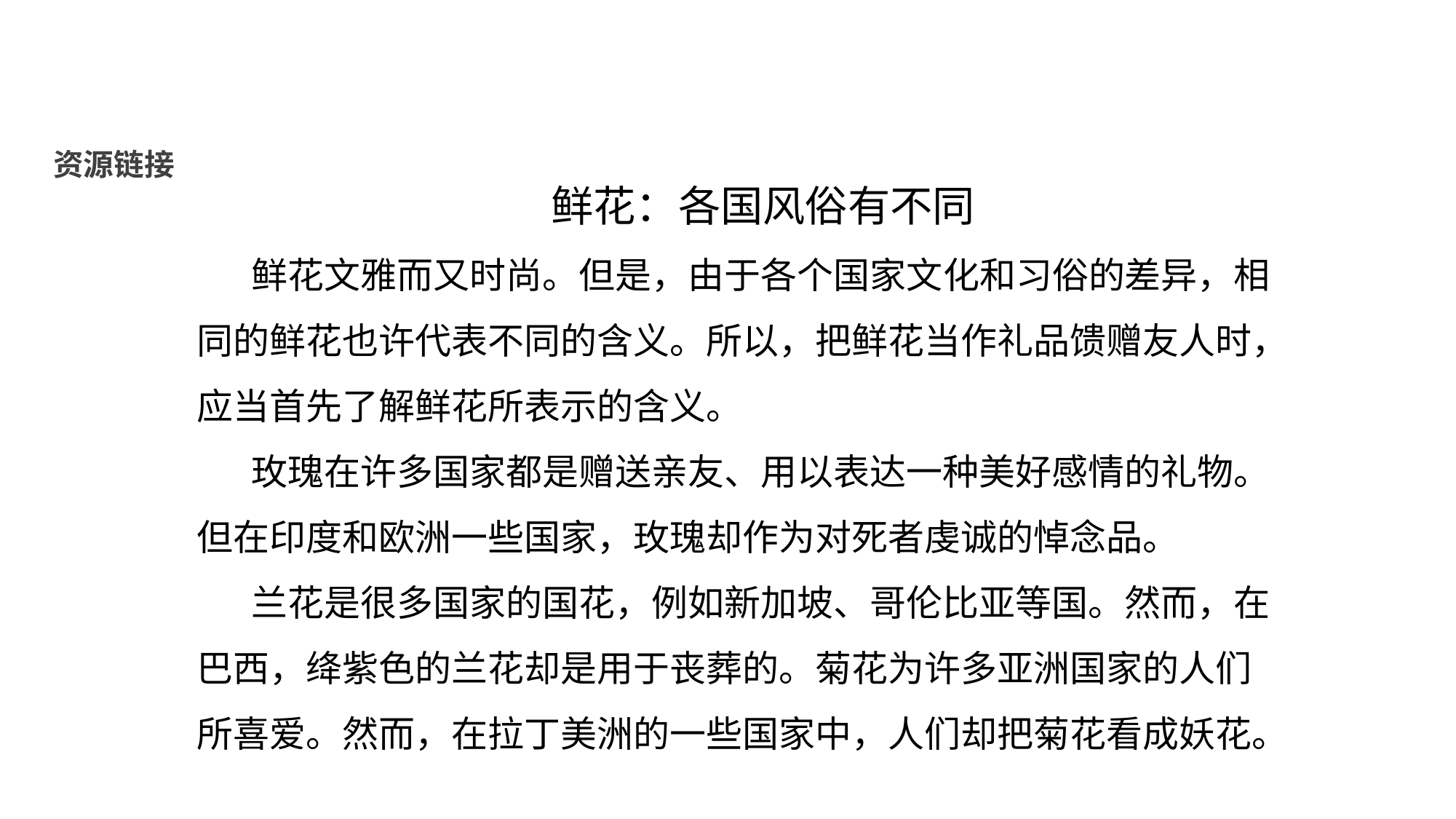

资源链接
鲜花：各国风俗有不同
鲜花文雅而又时尚。但是，由于各个国家文化和习俗的差异，相同的鲜花也许代表不同的含义。所以，把鲜花当作礼品馈赠友人时，应当首先了解鲜花所表示的含义。
玫瑰在许多国家都是赠送亲友、用以表达一种美好感情的礼物。但在印度和欧洲一些国家，玫瑰却作为对死者虔诚的悼念品。
兰花是很多国家的国花，例如新加坡、哥伦比亚等国。然而，在巴西，绛紫色的兰花却是用于丧葬的。菊花为许多亚洲国家的人们所喜爱。然而，在拉丁美洲的一些国家中，人们却把菊花看成妖花。